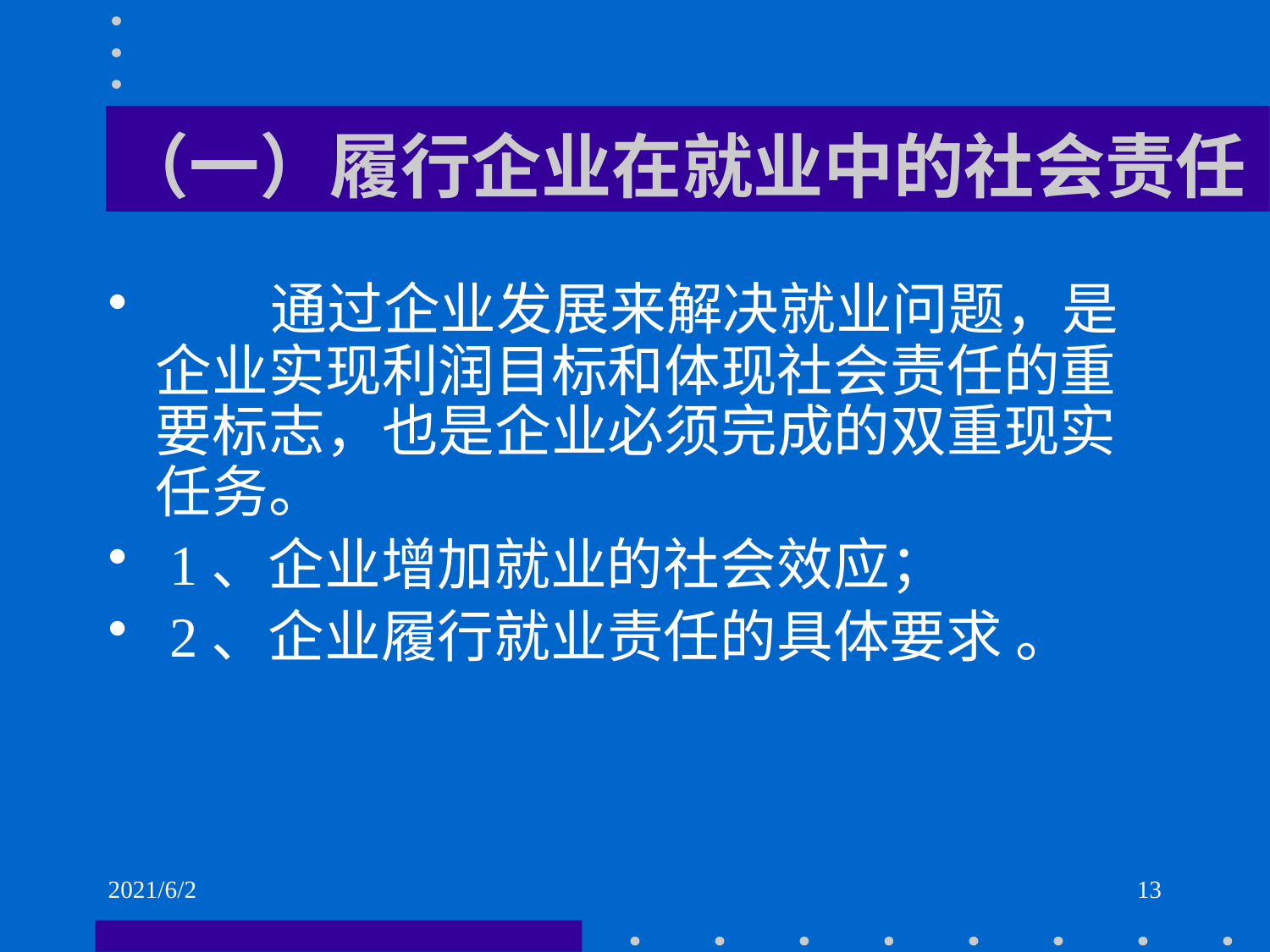

# （一）履行企业在就业中的社会责任
        通过企业发展来解决就业问题，是企业实现利润目标和体现社会责任的重要标志，也是企业必须完成的双重现实任务。
 1、企业增加就业的社会效应；
 2、企业履行就业责任的具体要求 。
2021/6/2
13